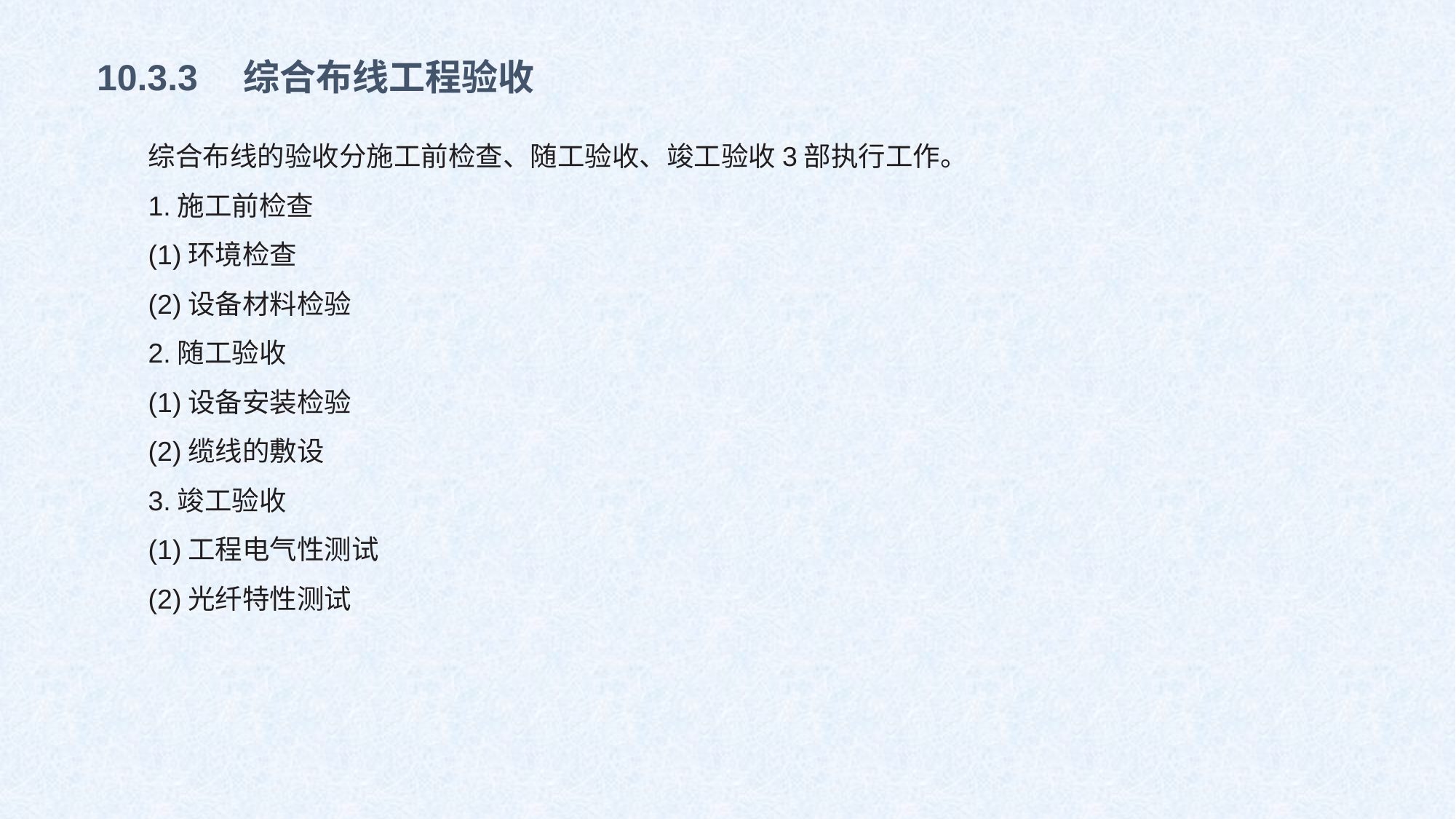

10.3.3　综合布线工程验收
综合布线的验收分施工前检查、随工验收、竣工验收3部执行工作。
1.施工前检查
(1)环境检查
(2)设备材料检验
2.随工验收
(1)设备安装检验
(2)缆线的敷设
3.竣工验收
(1)工程电气性测试
(2)光纤特性测试